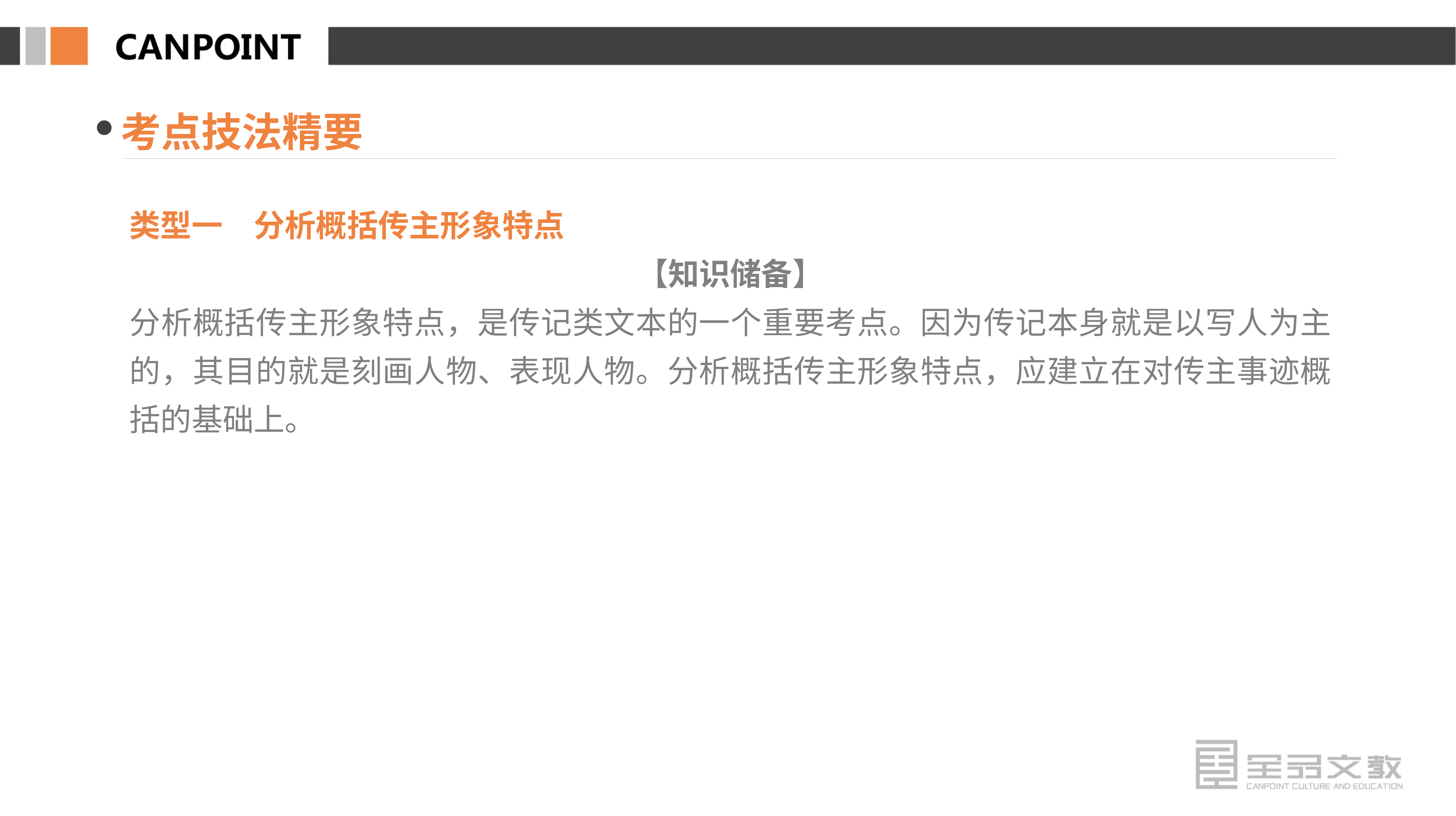

考点技法精要

类型一　分析概括传主形象特点
【知识储备】
分析概括传主形象特点，是传记类文本的一个重要考点。因为传记本身就是以写人为主的，其目的就是刻画人物、表现人物。分析概括传主形象特点，应建立在对传主事迹概括的基础上。